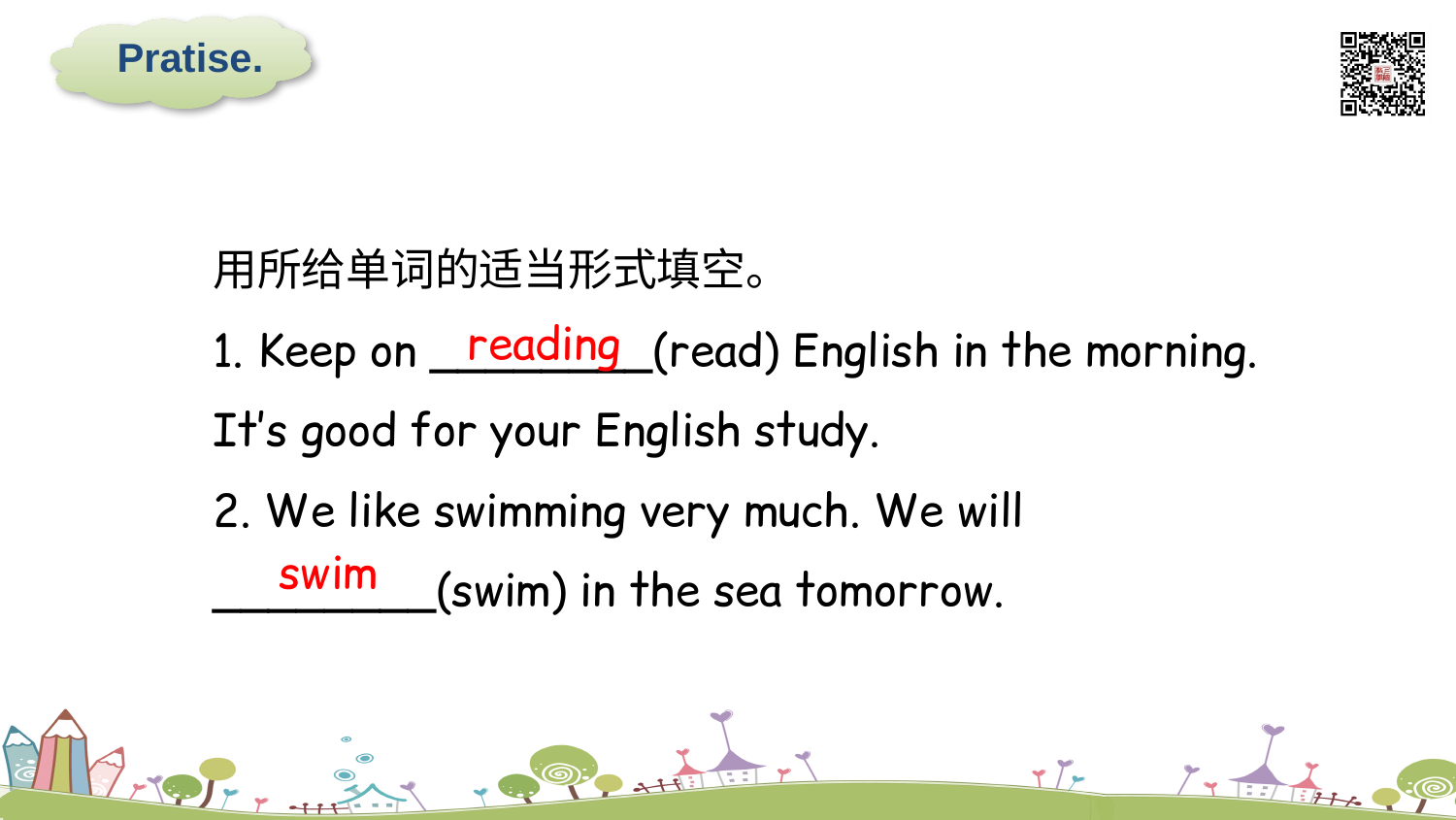

Pratise.
用所给单词的适当形式填空。
1. Keep on ________(read) English in the morning. It’s good for your English study.
2. We like swimming very much. We will ________(swim) in the sea tomorrow.

reading
swim